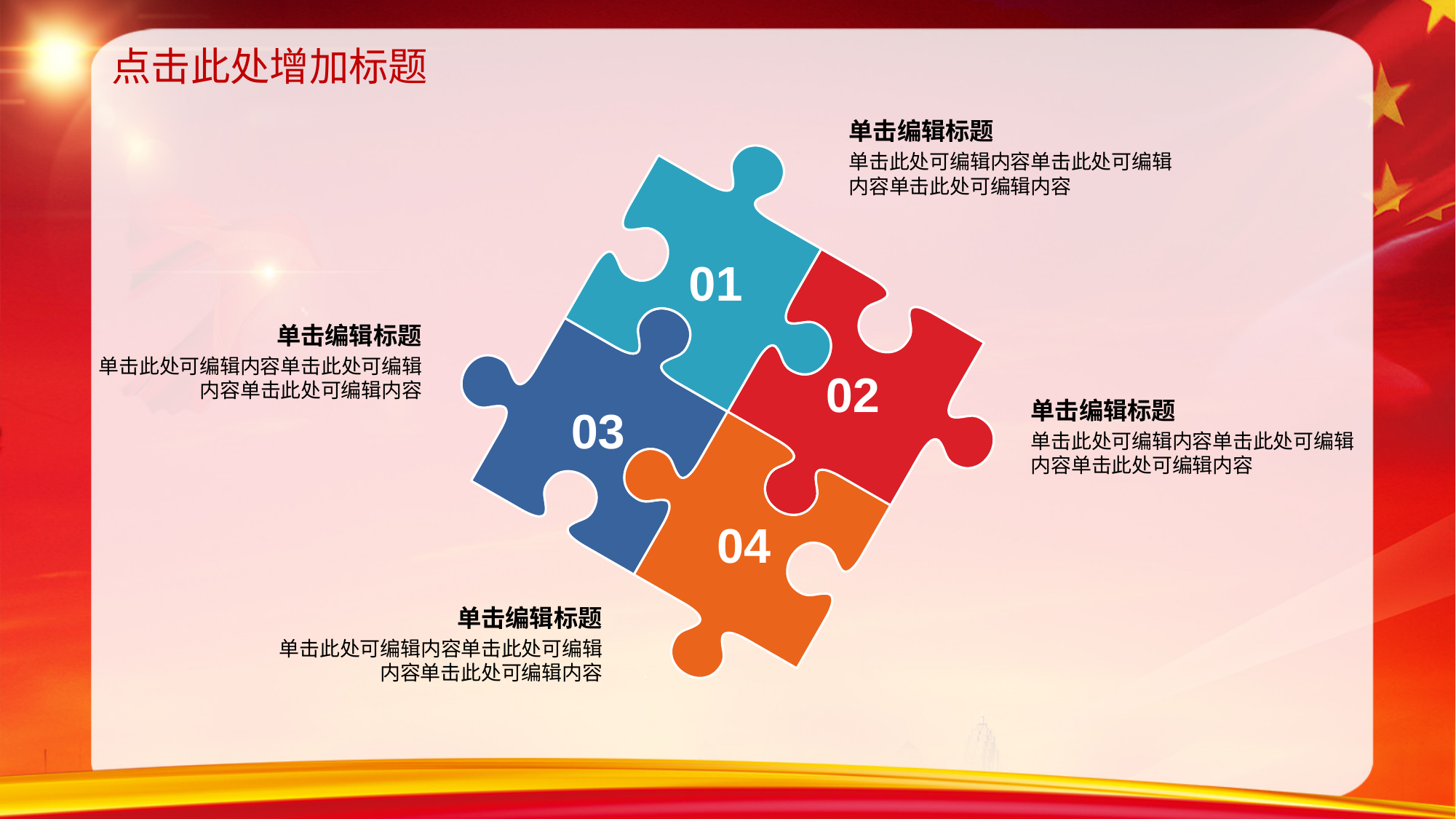

点击此处增加标题
单击编辑标题
单击此处可编辑内容单击此处可编辑内容单击此处可编辑内容

01

单击编辑标题
单击此处可编辑内容单击此处可编辑内容单击此处可编辑内容
02
单击编辑标题
单击此处可编辑内容单击此处可编辑内容单击此处可编辑内容
03

04
单击编辑标题
单击此处可编辑内容单击此处可编辑内容单击此处可编辑内容